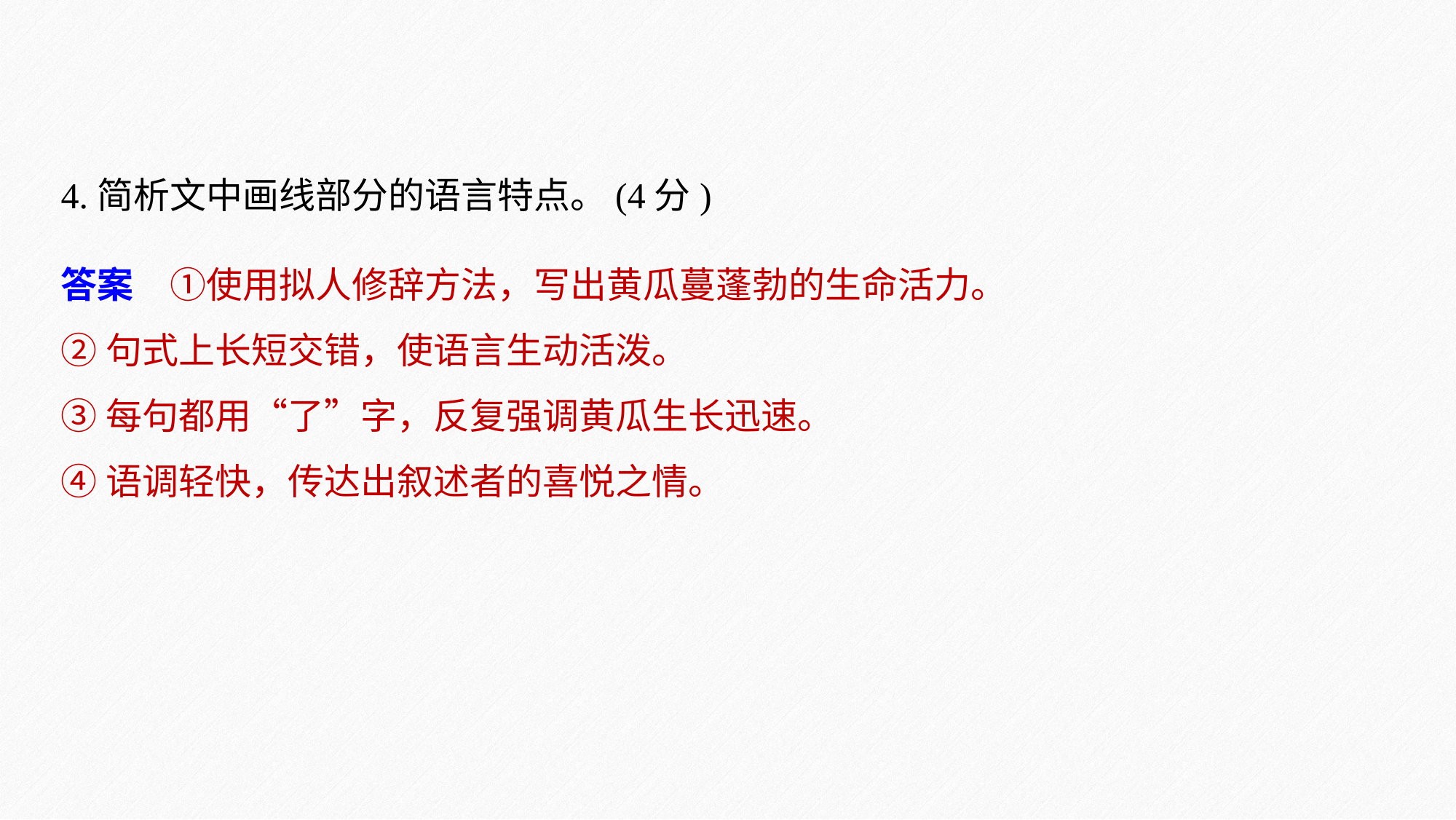

4.简析文中画线部分的语言特点。(4分)
答案　①使用拟人修辞方法，写出黄瓜蔓蓬勃的生命活力。
②句式上长短交错，使语言生动活泼。
③每句都用“了”字，反复强调黄瓜生长迅速。
④语调轻快，传达出叙述者的喜悦之情。